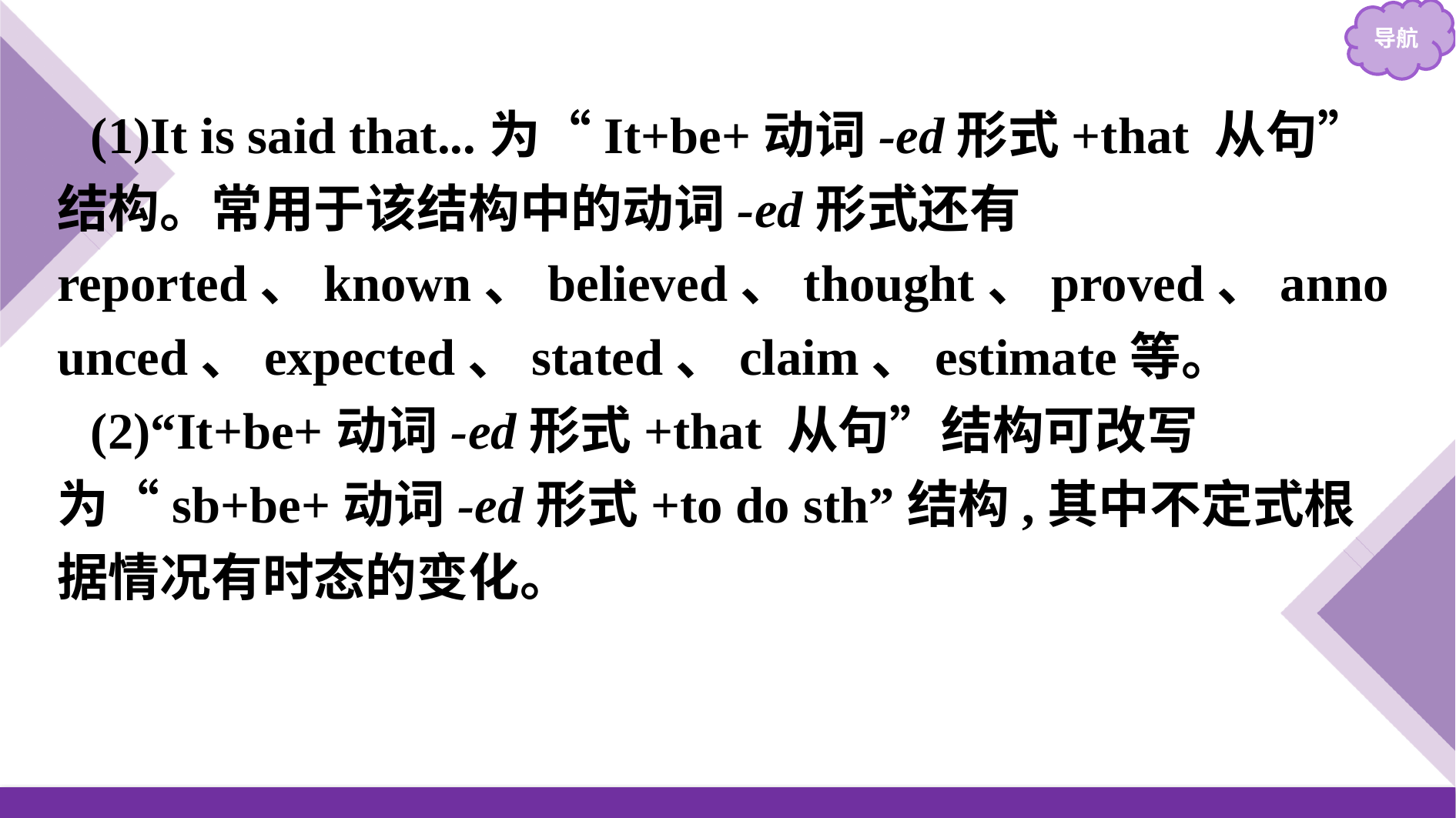

(1)It is said that...为“It+be+动词-ed形式+that 从句”结构。常用于该结构中的动词-ed形式还有reported、known、believed、thought、proved、announced、expected、stated、claim、estimate等。
(2)“It+be+动词-ed形式+that 从句”结构可改写为“sb+be+动词-ed形式+to do sth”结构,其中不定式根据情况有时态的变化。